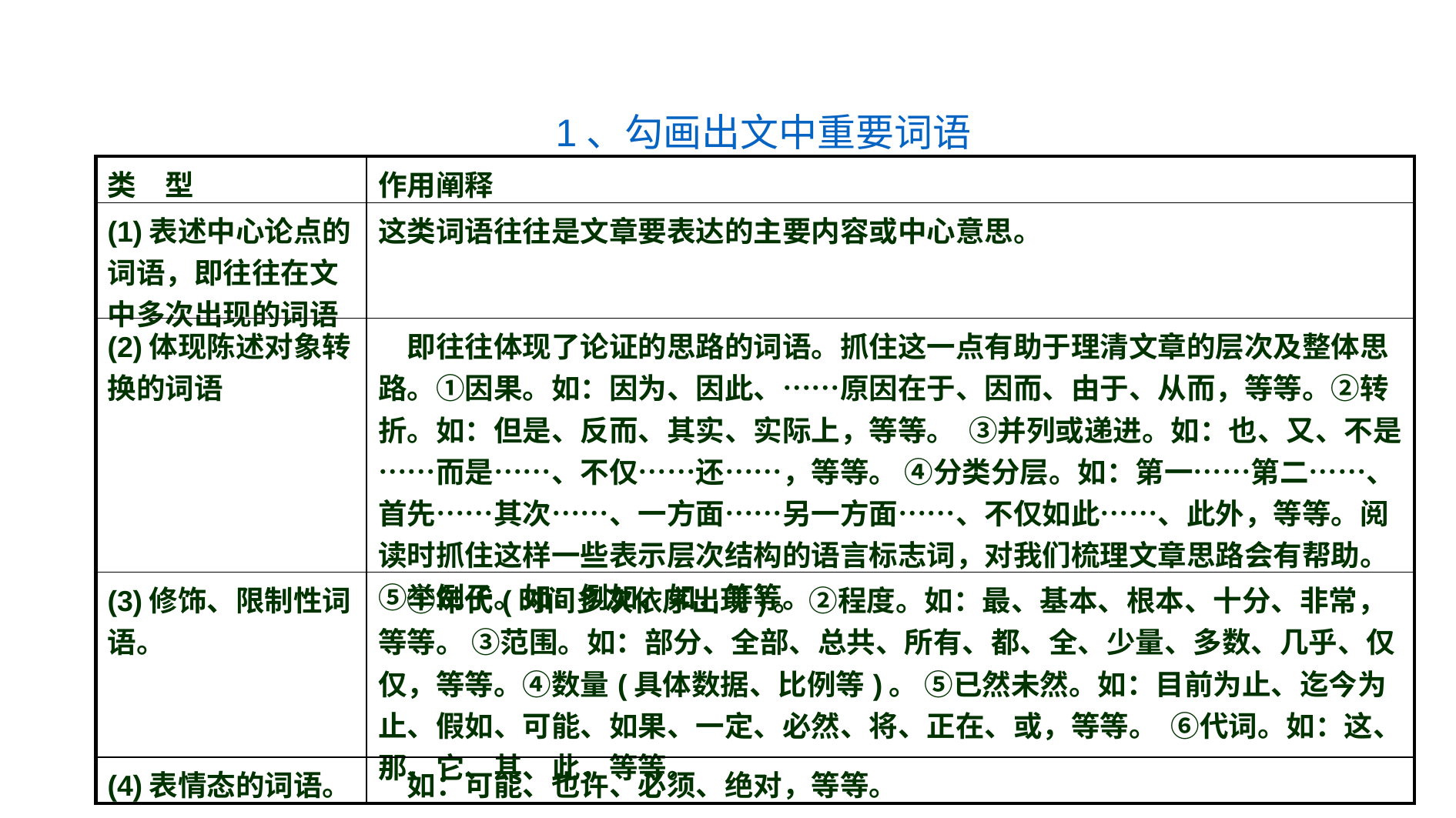

1、勾画出文中重要词语
| 类　型 | 作用阐释 |
| --- | --- |
| (1)表述中心论点的词语，即往往在文中多次出现的词语 | 这类词语往往是文章要表达的主要内容或中心意思。 |
| (2)体现陈述对象转换的词语 | 即往往体现了论证的思路的词语。抓住这一点有助于理清文章的层次及整体思路。①因果。如：因为、因此、……原因在于、因而、由于、从而，等等。②转折。如：但是、反而、其实、实际上，等等。 ③并列或递进。如：也、又、不是……而是……、不仅……还……，等等。 ④分类分层。如：第一……第二……、首先……其次……、一方面……另一方面……、不仅如此……、此外，等等。阅读时抓住这样一些表示层次结构的语言标志词，对我们梳理文章思路会有帮助。 ⑤举例子。如：例如、如，等等。 |
| (3)修饰、限制性词语。 | ①年代(时间多次依序出现)。 ②程度。如：最、基本、根本、十分、非常，等等。 ③范围。如：部分、全部、总共、所有、都、全、少量、多数、几乎、仅仅，等等。④数量(具体数据、比例等)。 ⑤已然未然。如：目前为止、迄今为止、假如、可能、如果、一定、必然、将、正在、或，等等。 ⑥代词。如：这、那、它、其、此，等等。 |
| (4)表情态的词语。 | 如：可能、也许、必须、绝对，等等。 |